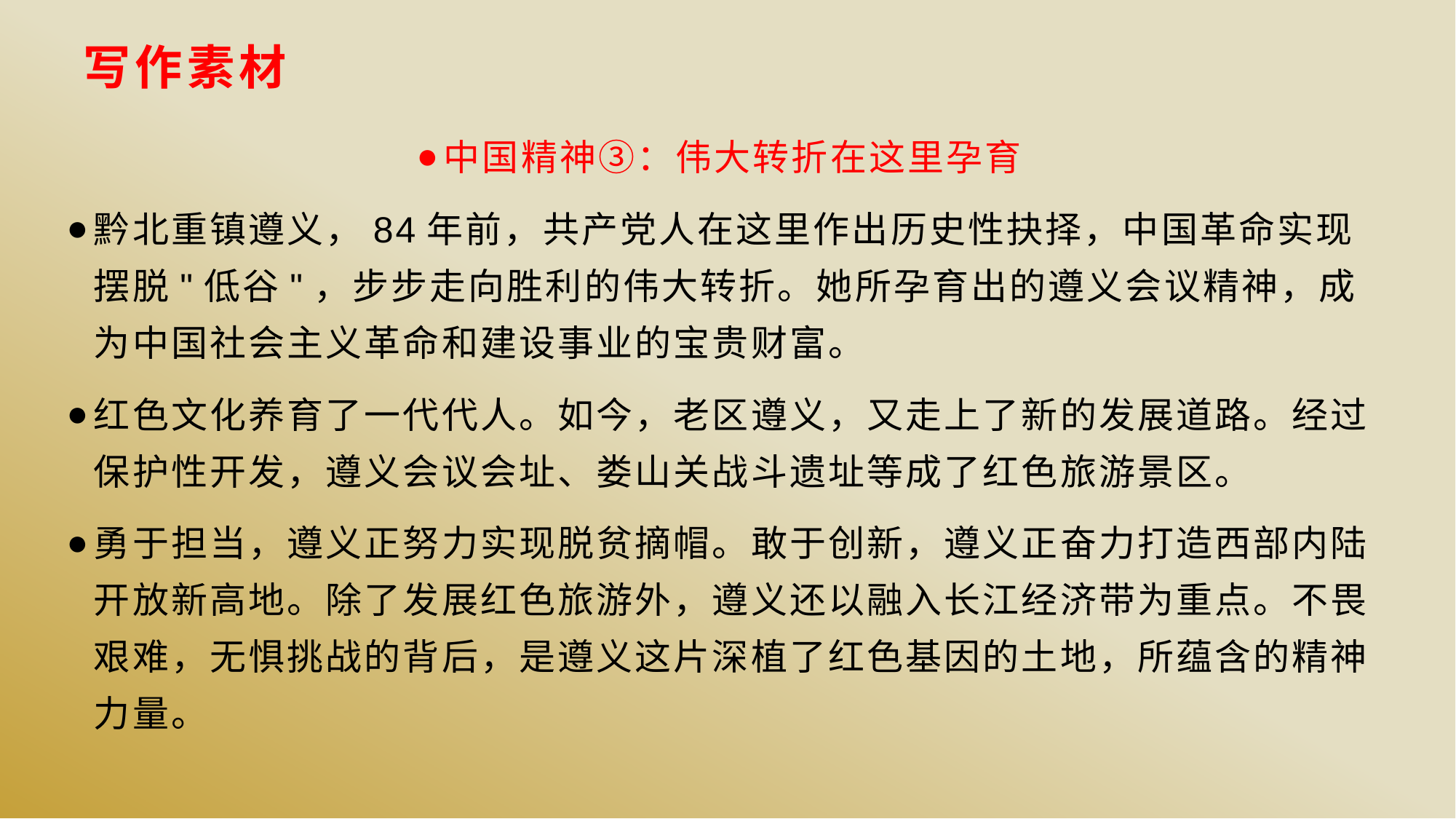

# 写作素材
中国精神③：伟大转折在这里孕育
黔北重镇遵义，84年前，共产党人在这里作出历史性抉择，中国革命实现摆脱"低谷"，步步走向胜利的伟大转折。她所孕育出的遵义会议精神，成为中国社会主义革命和建设事业的宝贵财富。
红色文化养育了一代代人。如今，老区遵义，又走上了新的发展道路。经过保护性开发，遵义会议会址、娄山关战斗遗址等成了红色旅游景区。
勇于担当，遵义正努力实现脱贫摘帽。敢于创新，遵义正奋力打造西部内陆开放新高地。除了发展红色旅游外，遵义还以融入长江经济带为重点。不畏艰难，无惧挑战的背后，是遵义这片深植了红色基因的土地，所蕴含的精神力量。